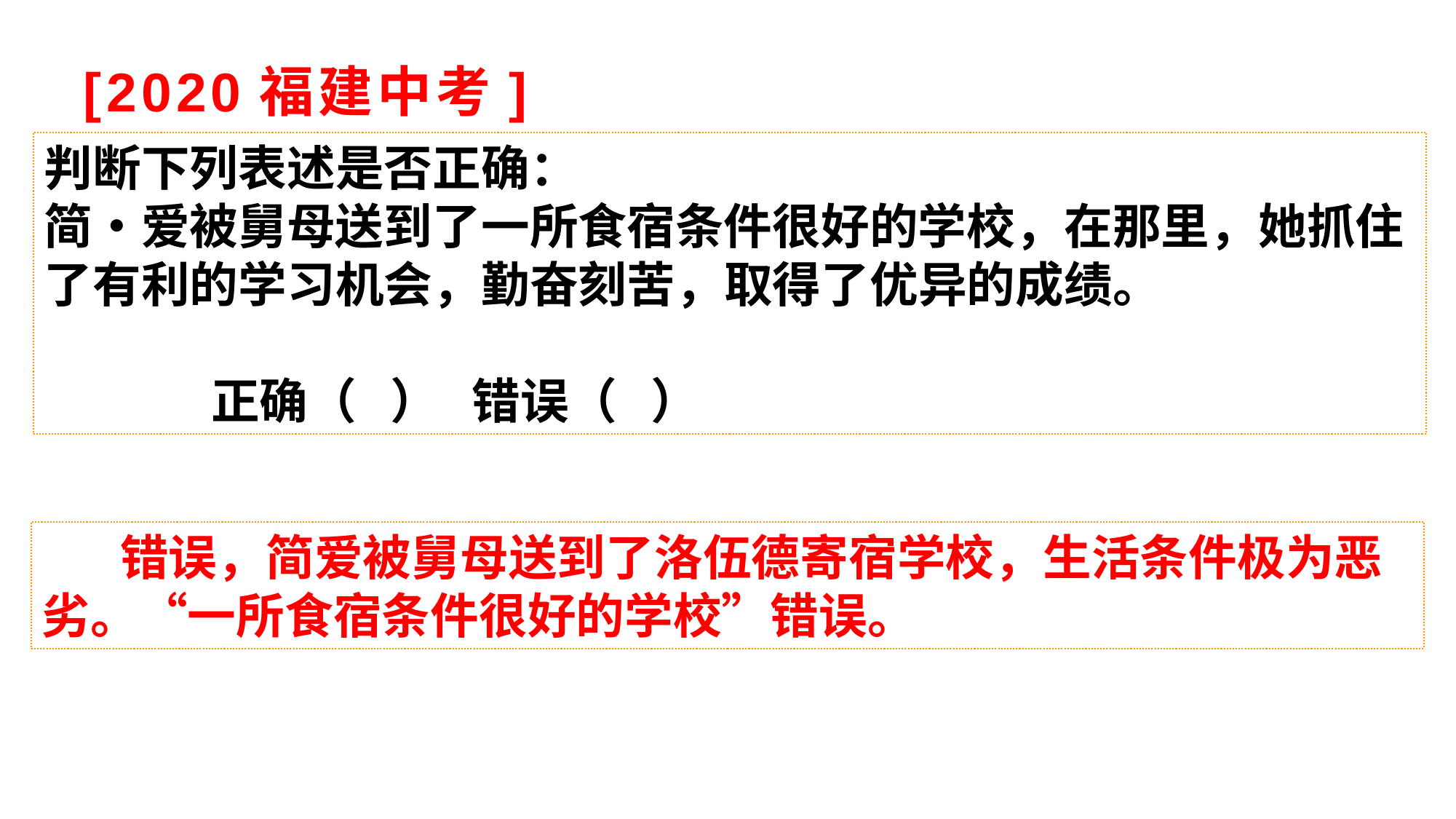

# [2020福建中考]
判断下列表述是否正确：
简•爱被舅母送到了一所食宿条件很好的学校，在那里，她抓住了有利的学习机会，勤奋刻苦，取得了优异的成绩。

              正确（   ）   错误（   ）
      错误，简爱被舅母送到了洛伍德寄宿学校，生活条件极为恶劣。“一所食宿条件很好的学校”错误。